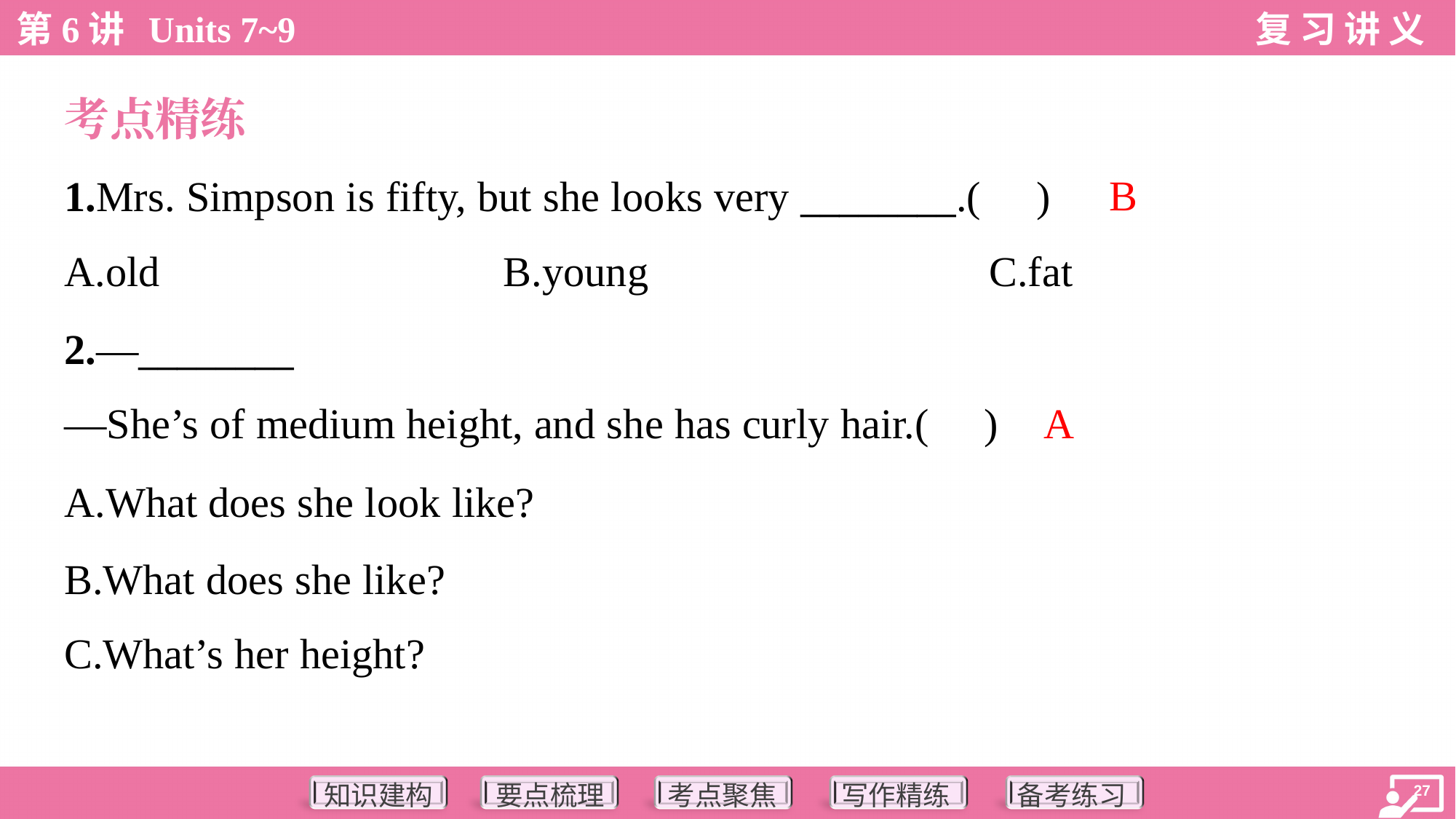

考点精练
B
1.Mrs. Simpson is fifty, but she looks very ________.(     )
A.old	B.young	C.fat
2.—________
—She’s of medium height, and she has curly hair.(     )
A
A.What does she look like?
B.What does she like?
C.What’s her height?